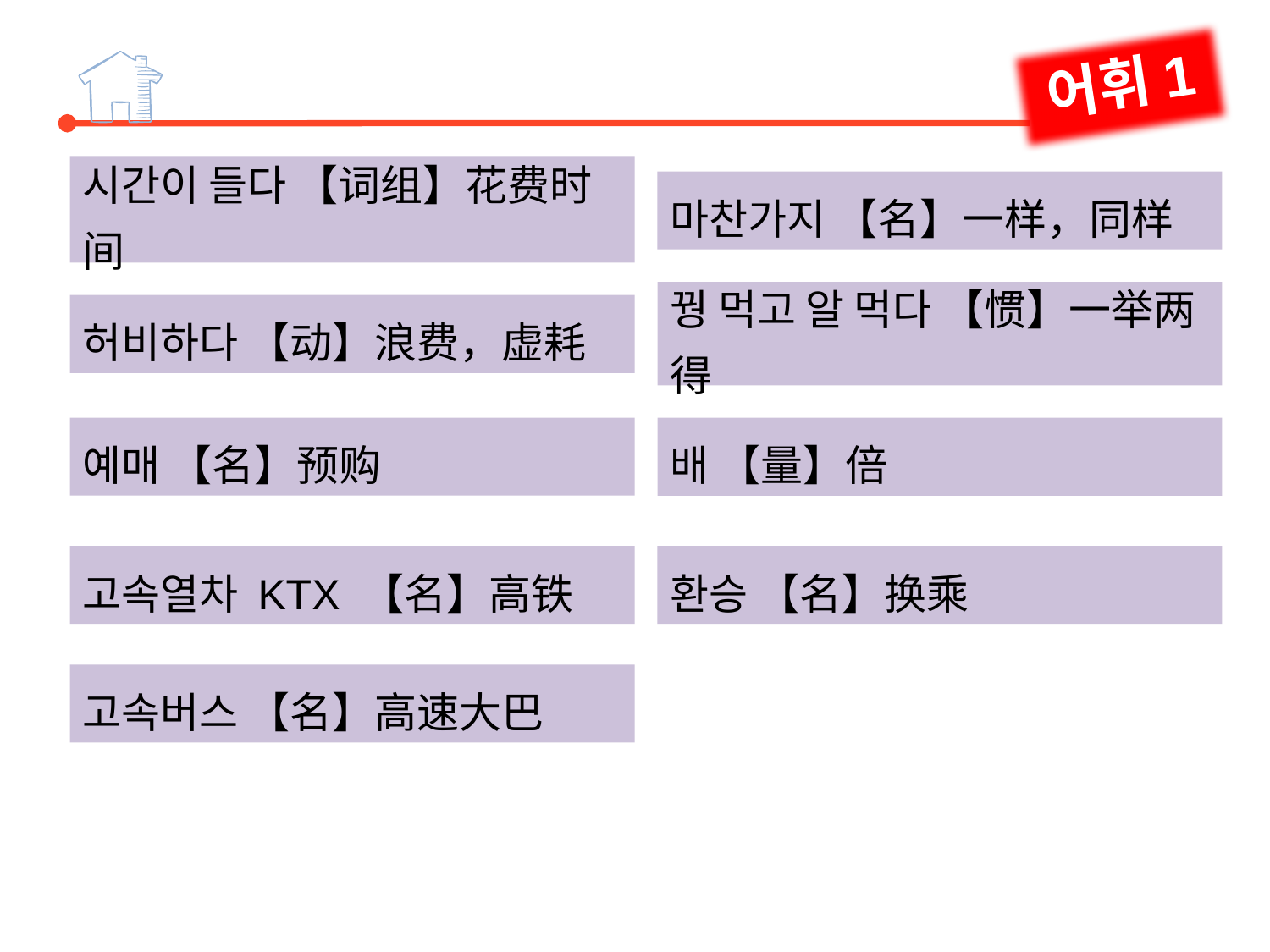

어휘1

시간이 들다 【词组】花费时间
마찬가지 【名】一样，同样
꿩 먹고 알 먹다 【惯】一举两得
허비하다 【动】浪费，虚耗
예매 【名】预购
배 【量】倍
고속열차 KTX 【名】高铁
환승 【名】换乘
고속버스 【名】高速大巴